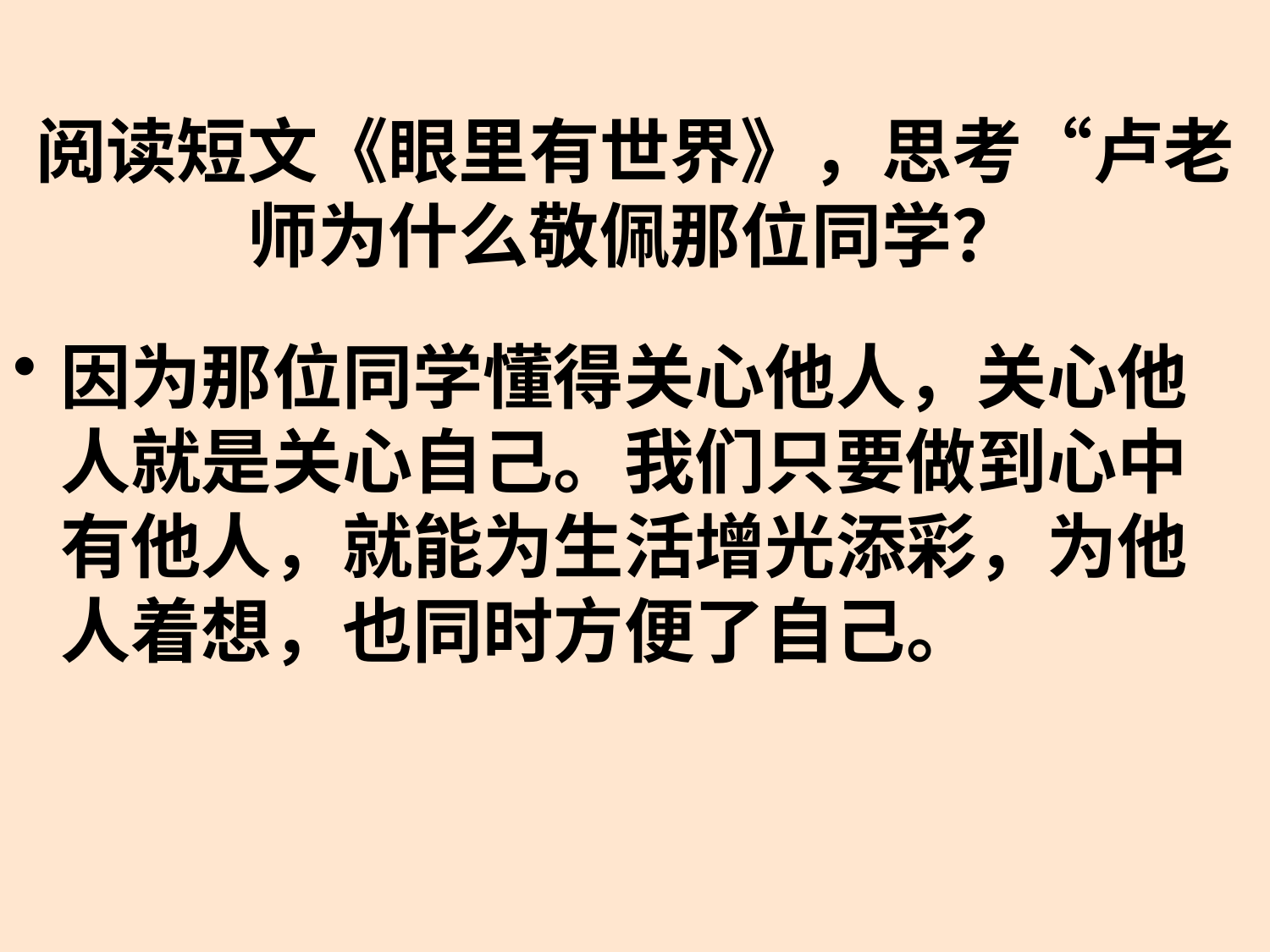

# 阅读短文《眼里有世界》，思考“卢老师为什么敬佩那位同学？
因为那位同学懂得关心他人，关心他人就是关心自己。我们只要做到心中有他人，就能为生活增光添彩，为他人着想，也同时方便了自己。